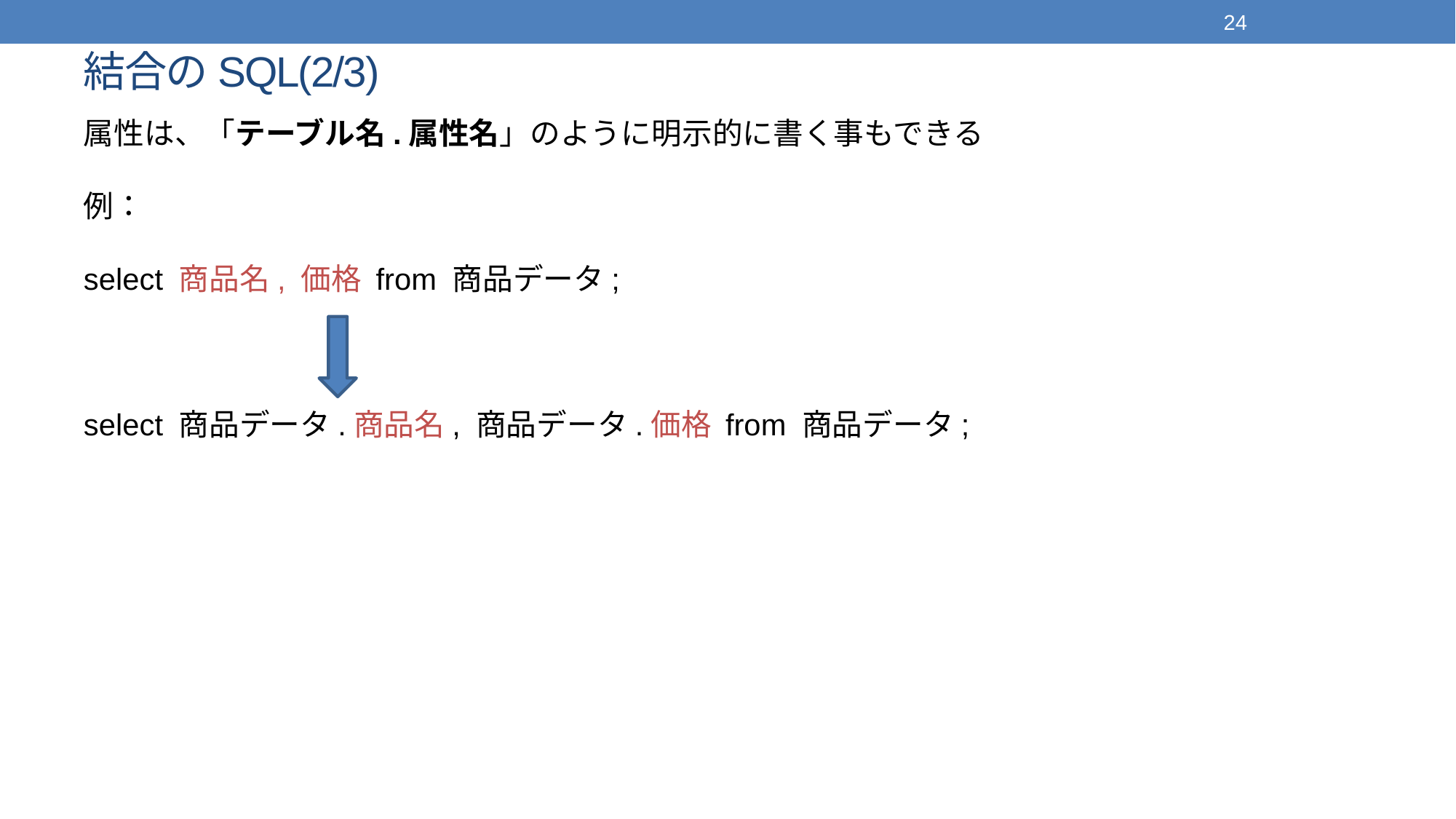

24
# 結合のSQL(2/3)
属性は、「テーブル名.属性名」のように明示的に書く事もできる

例：

select 商品名, 価格 from 商品データ;

select 商品データ.商品名, 商品データ.価格 from 商品データ;